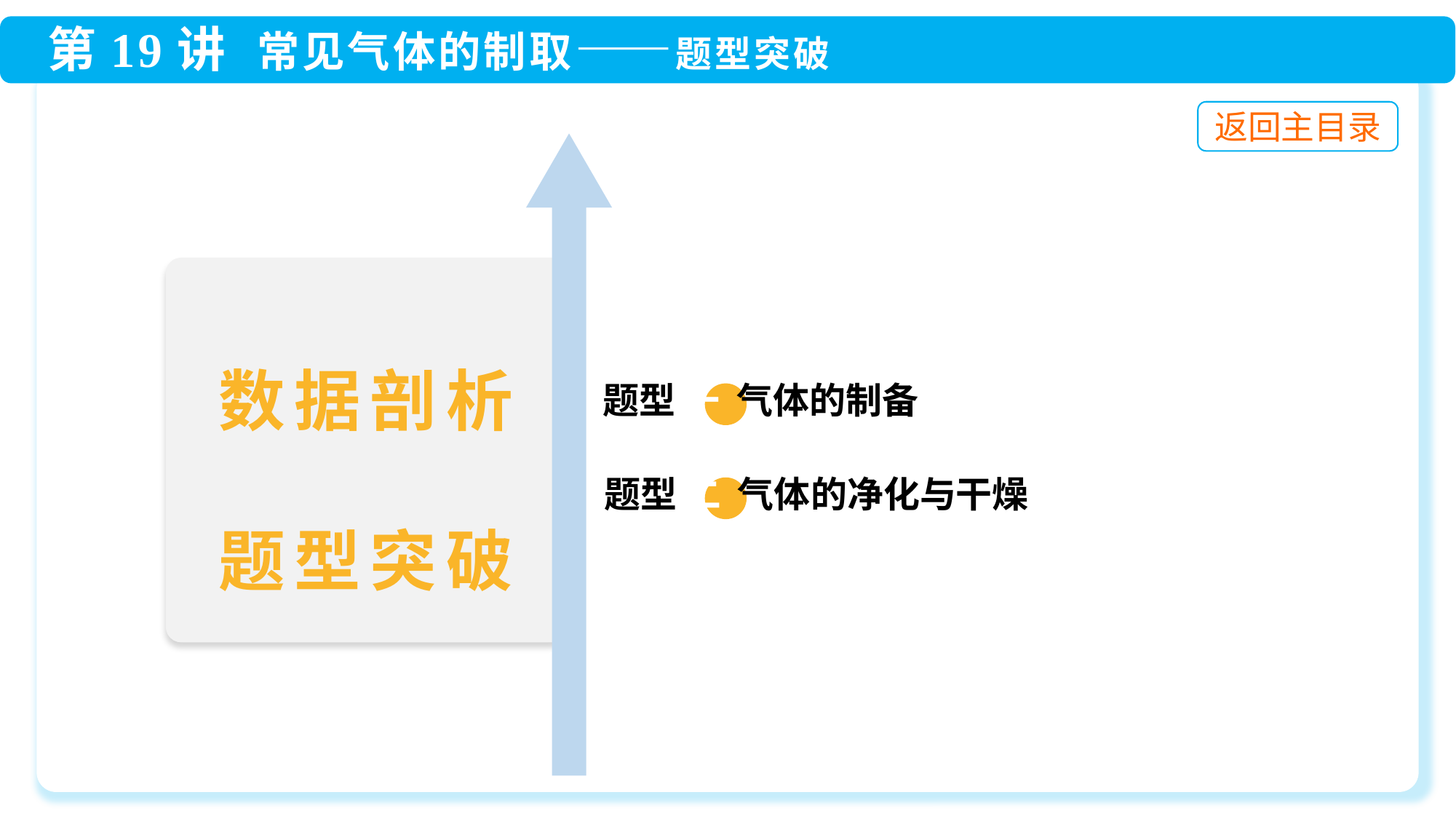

数据剖析
题型突破
  题型 一  气体的制备
  题型 二  气体的净化与干燥